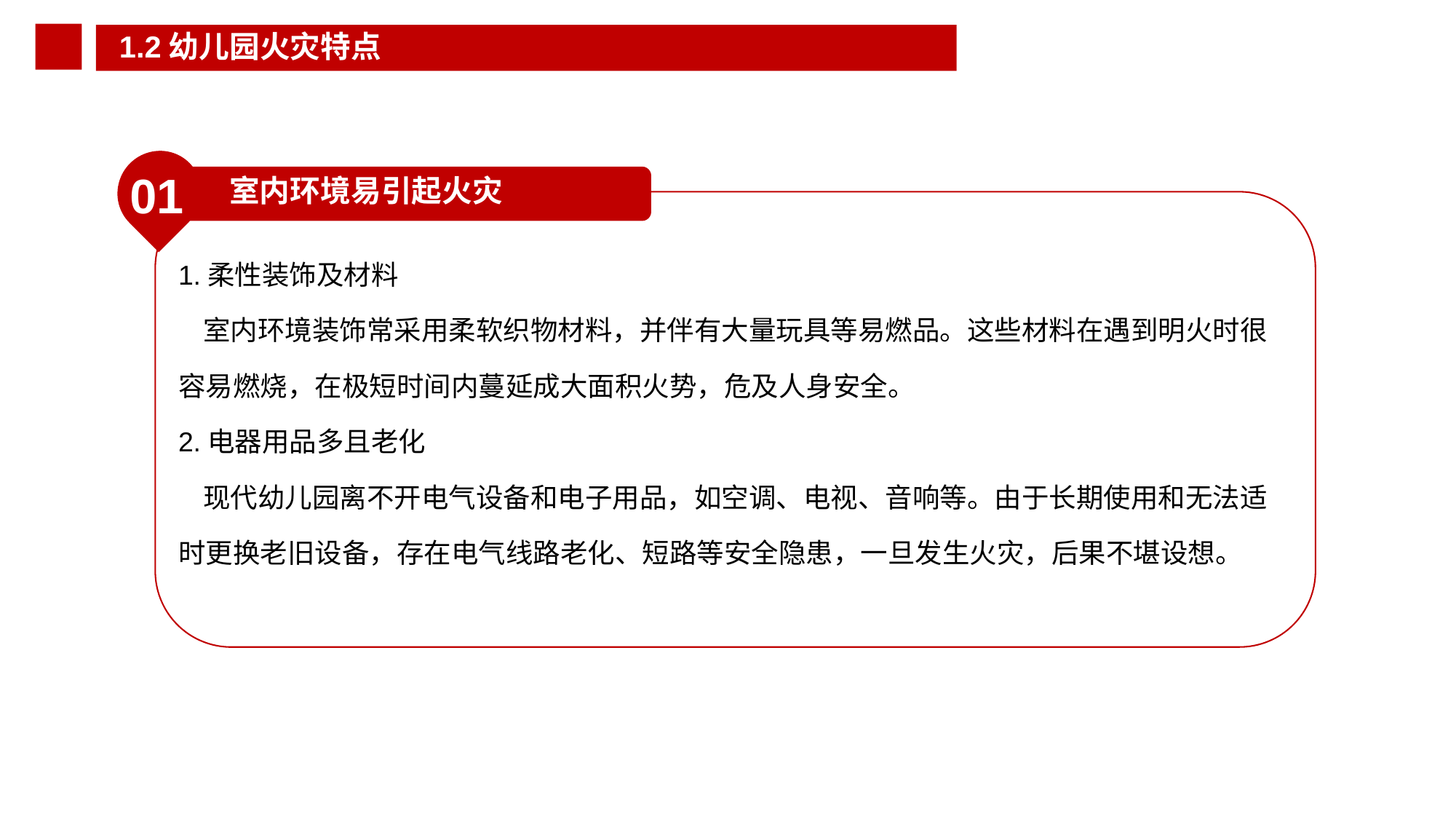

1.2幼儿园火灾特点

01

室内环境易引起火灾

1.柔性装饰及材料
   室内环境装饰常采用柔软织物材料，并伴有大量玩具等易燃品。这些材料在遇到明火时很容易燃烧，在极短时间内蔓延成大面积火势，危及人身安全。
2.电器用品多且老化
   现代幼儿园离不开电气设备和电子用品，如空调、电视、音响等。由于长期使用和无法适时更换老旧设备，存在电气线路老化、短路等安全隐患，一旦发生火灾，后果不堪设想。